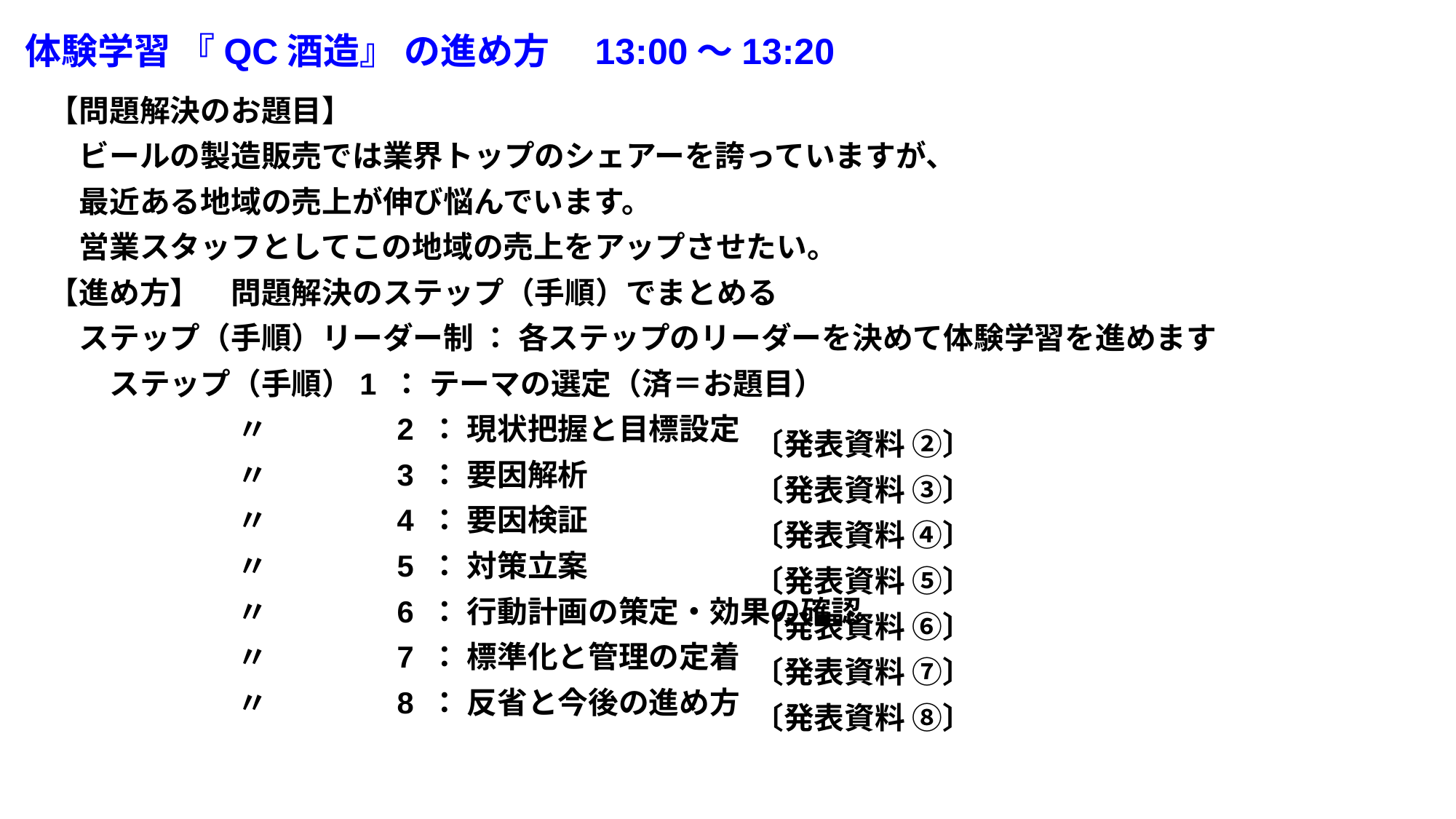

体験学習 『QC酒造』 の進め方　13:00～13:20
【問題解決のお題目】
　ビールの製造販売では業界トップのシェアーを誇っていますが、
　最近ある地域の売上が伸び悩んでいます。
　営業スタッフとしてこの地域の売上をアップさせたい。
【進め方】　問題解決のステップ（手順）でまとめる
　ステップ（手順）リーダー制 ： 各ステップのリーダーを決めて体験学習を進めます
　　ステップ（手順）1 ： テーマの選定（済＝お題目）
　　　　　　 〃　　　　2 ： 現状把握と目標設定
　　　　　　 〃　　　　3 ： 要因解析
　　　　　　 〃　　　　4 ： 要因検証
　　　　　　 〃　　　　5 ： 対策立案
　　　　　　 〃　　　　6 ： 行動計画の策定・効果の確認
　　　　　　 〃　　　　7 ： 標準化と管理の定着
　　　　　　 〃　　　　8 ： 反省と今後の進め方
〔発表資料 ②〕
〔発表資料 ③〕
〔発表資料 ④〕
〔発表資料 ⑤〕
〔発表資料 ➅〕
〔発表資料 ➆〕
〔発表資料 ⑧〕